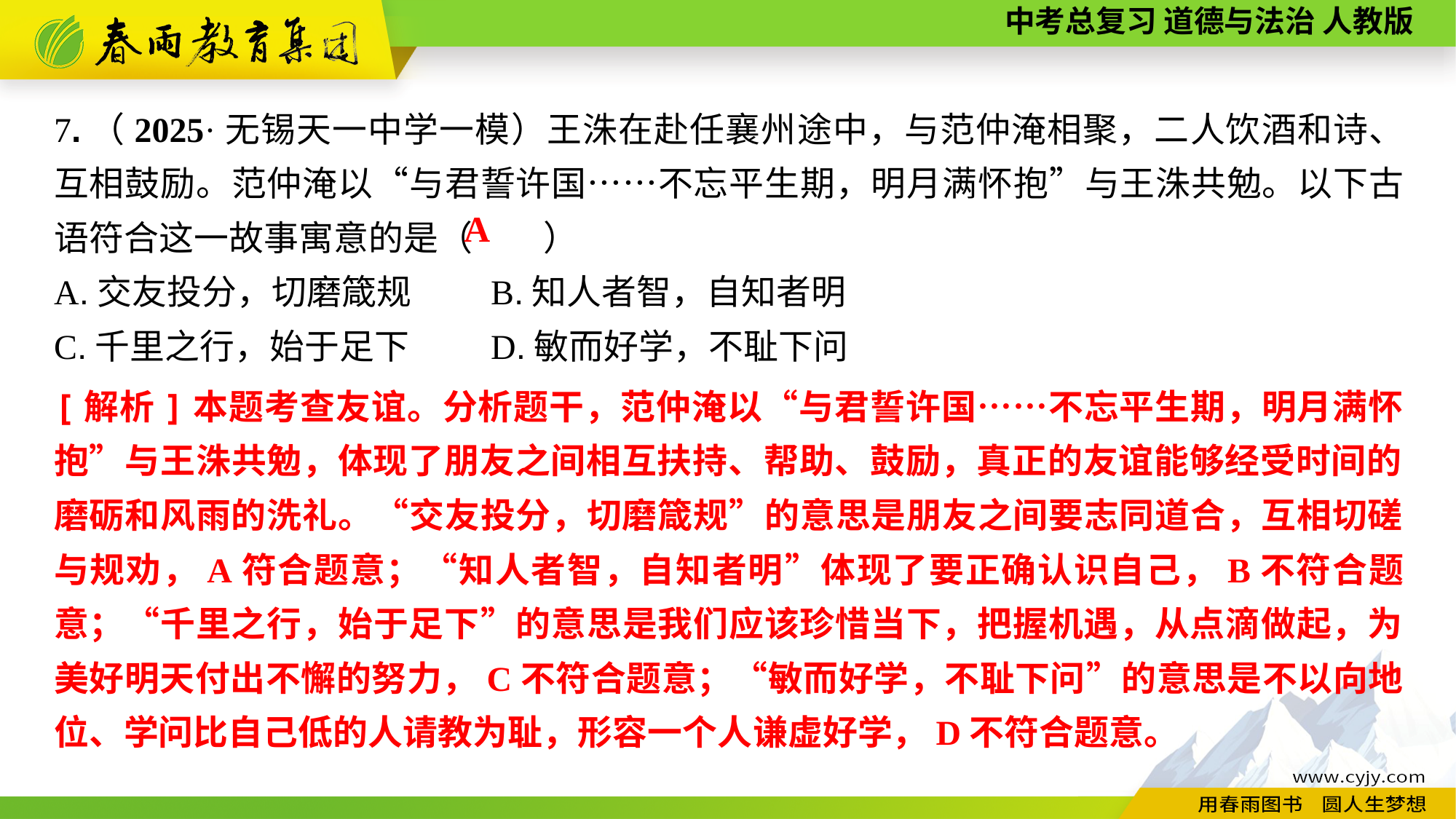

7.（2025·无锡天一中学一模）王洙在赴任襄州途中，与范仲淹相聚，二人饮酒和诗、互相鼓励。范仲淹以“与君誓许国……不忘平生期，明月满怀抱”与王洙共勉。以下古语符合这一故事寓意的是（　　）
A.交友投分，切磨箴规	B.知人者智，自知者明
C.千里之行，始于足下	D.敏而好学，不耻下问
A
[解析]本题考查友谊。分析题干，范仲淹以“与君誓许国……不忘平生期，明月满怀抱”与王洙共勉，体现了朋友之间相互扶持、帮助、鼓励，真正的友谊能够经受时间的磨砺和风雨的洗礼。“交友投分，切磨箴规”的意思是朋友之间要志同道合，互相切磋与规劝，A符合题意；“知人者智，自知者明”体现了要正确认识自己，B不符合题意；“千里之行，始于足下”的意思是我们应该珍惜当下，把握机遇，从点滴做起，为美好明天付出不懈的努力，C不符合题意；“敏而好学，不耻下问”的意思是不以向地位、学问比自己低的人请教为耻，形容一个人谦虚好学，D不符合题意。